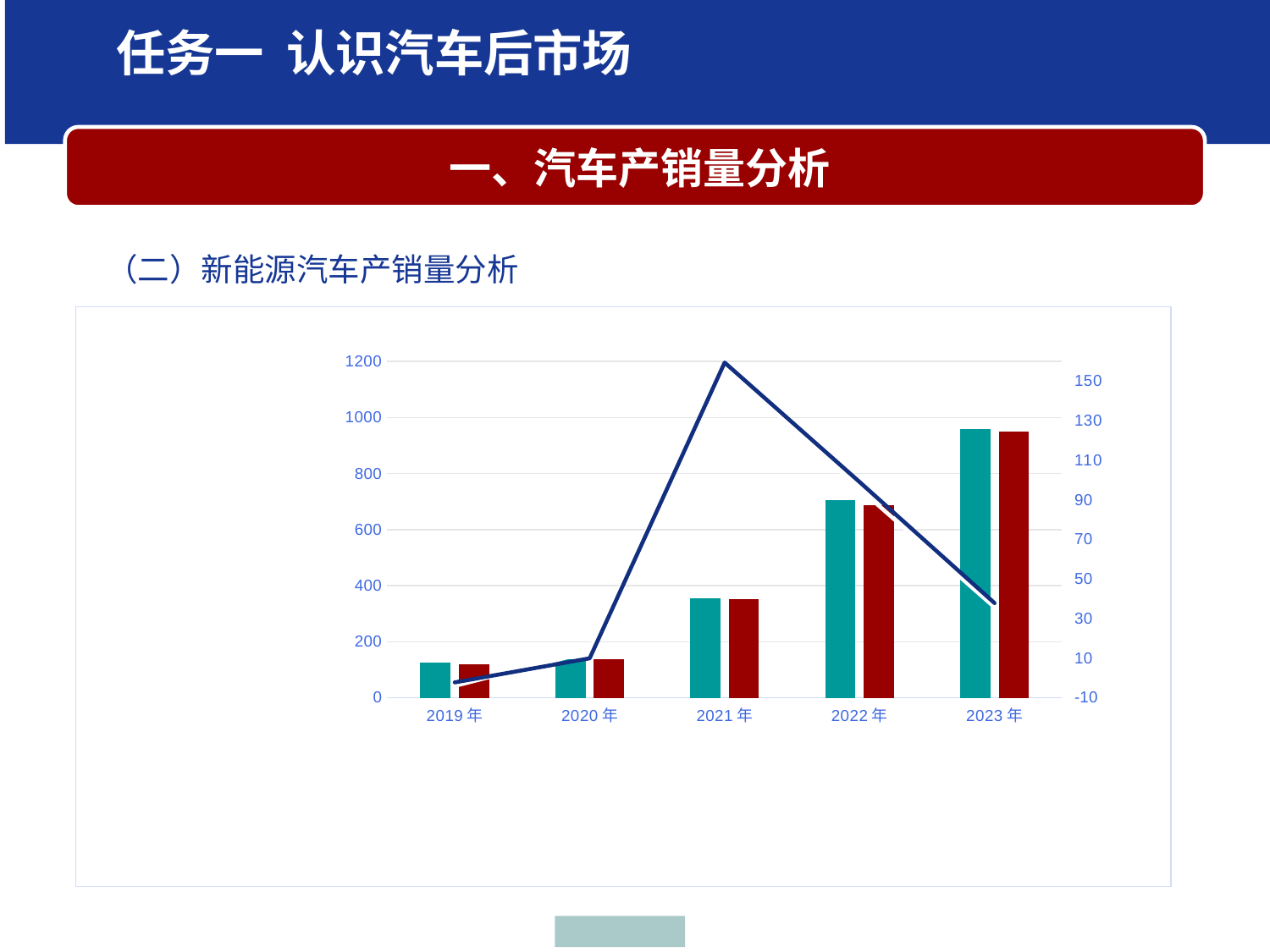

学习任务一  认识汽车后市场任务一、汽车行业介绍
 一、汽车产销量分析
（二）新能源汽车产销量分析

### Chart

| Category | 汽车产量（万辆） | 汽车销量（万辆） | 销量增长率（%） | 产量增长率（%） |
|---|---|---|---|---|
| 2019年 | 124.2 | 120.6 | -4.0 | -2.2 |
| 2020年 | 136.6 | 136.7 | 13.35 | 9.98 |
| 2021年 | 354.5 | 352.1 | 157.6 | 159.5 |
| 2022年 | 705.8 | 688.7 | 95.6 | 99.1 |
| 2023年 | 958.7 | 949.5 | 35.8 | 37.9 |
4